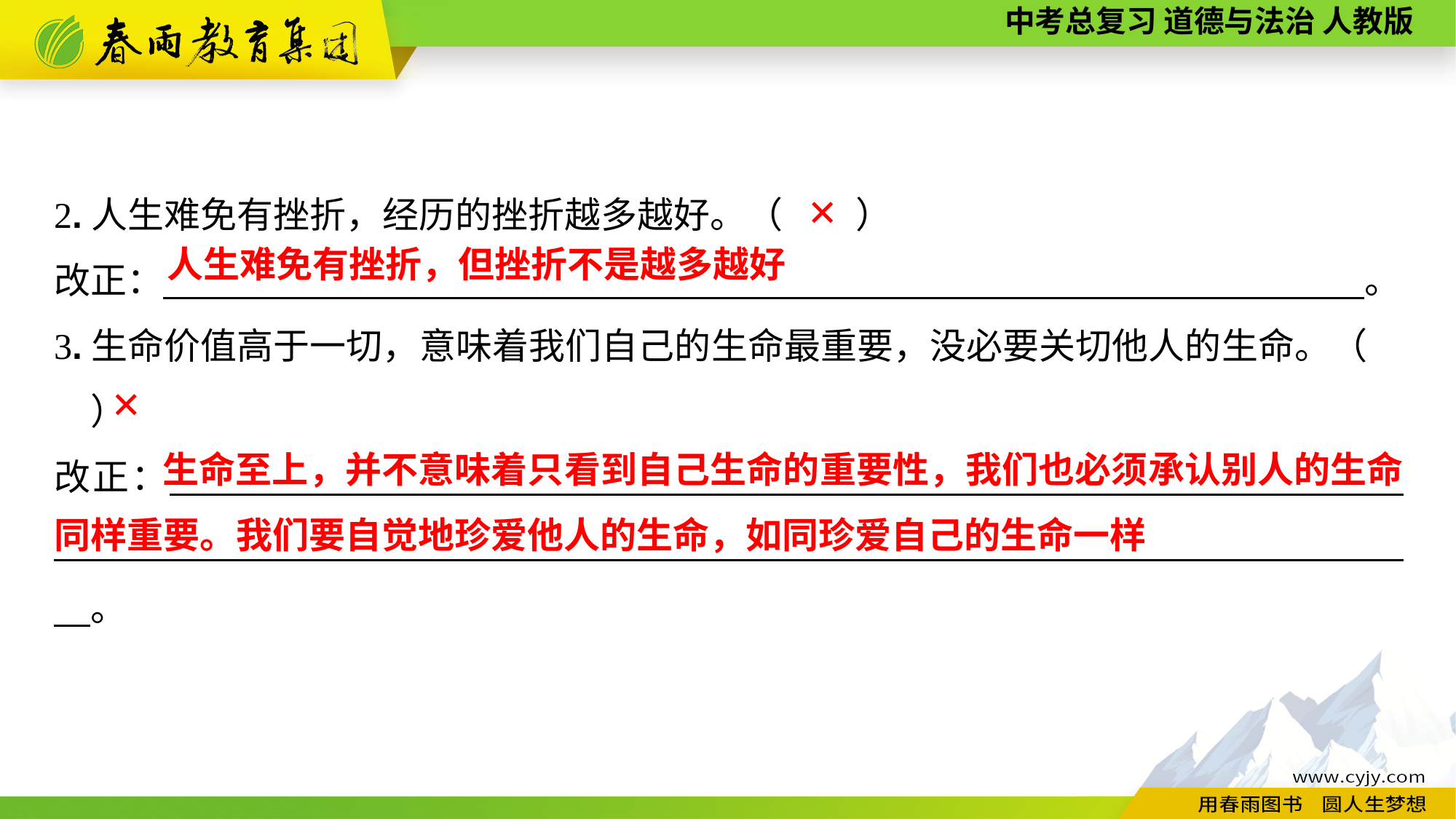

2.人生难免有挫折，经历的挫折越多越好。（　　）
改正：　　　——————————————————————————　　　　。
3.生命价值高于一切，意味着我们自己的生命最重要，没必要关切他人的生命。（　　）
改正：　　———————————————————————————————————————————————————————————————————。
✕
             人生难免有挫折，但挫折不是越多越好
✕
            生命至上，并不意味着只看到自己生命的重要性，我们也必须承认别人的生命同样重要。我们要自觉地珍爱他人的生命，如同珍爱自己的生命一样